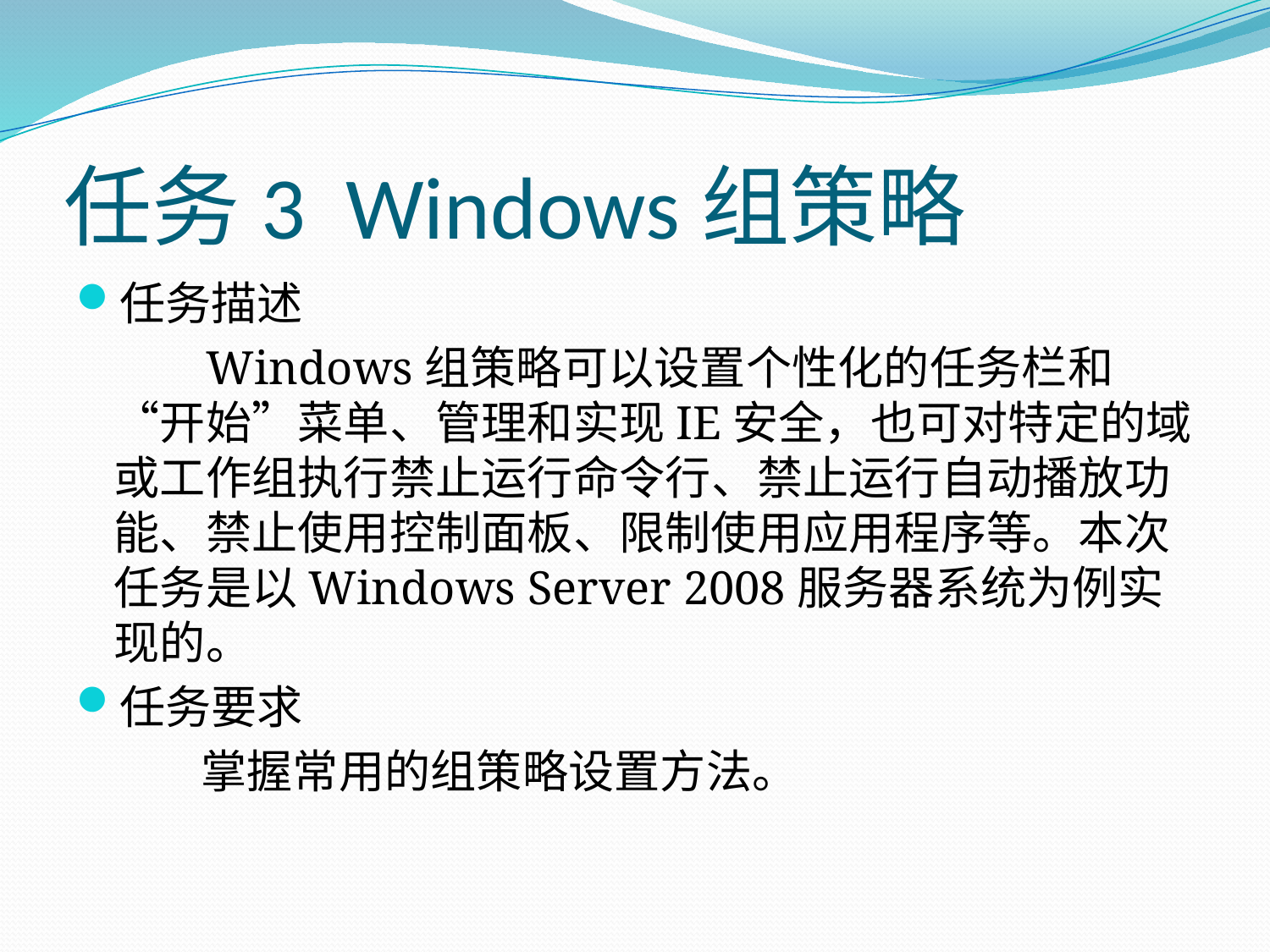

# 任务3  Windows组策略
任务描述
           Windows组策略可以设置个性化的任务栏和“开始”菜单、管理和实现IE安全，也可对特定的域或工作组执行禁止运行命令行、禁止运行自动播放功能、禁止使用控制面板、限制使用应用程序等。本次任务是以Windows Server 2008服务器系统为例实现的。
任务要求
           掌握常用的组策略设置方法。